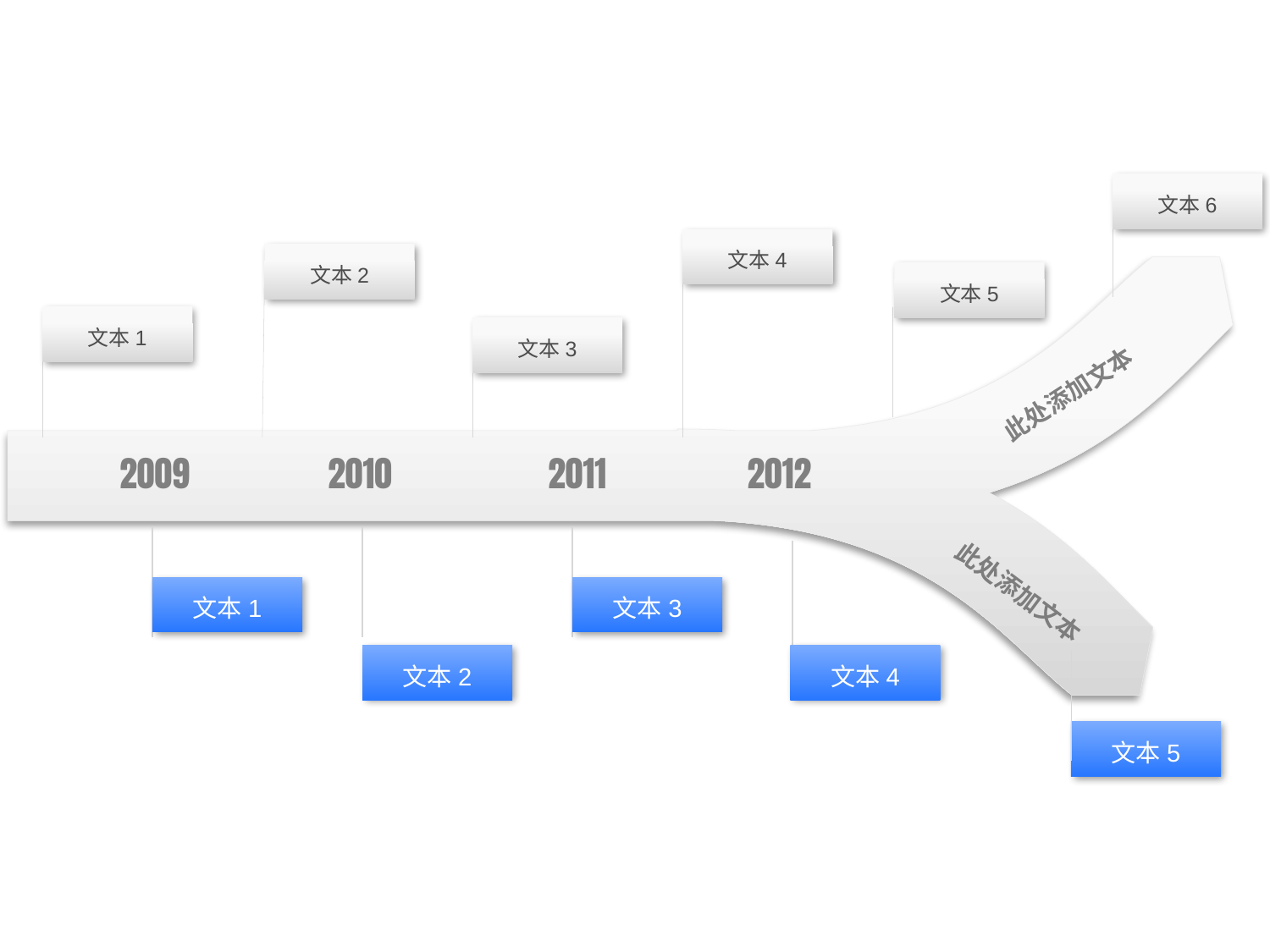

文本6
文本4
文本2

文本5
文本1
文本3
此处添加文本
2009
2010
2011
2012
此处添加文本
文本3
文本1
文本2
文本4
文本5